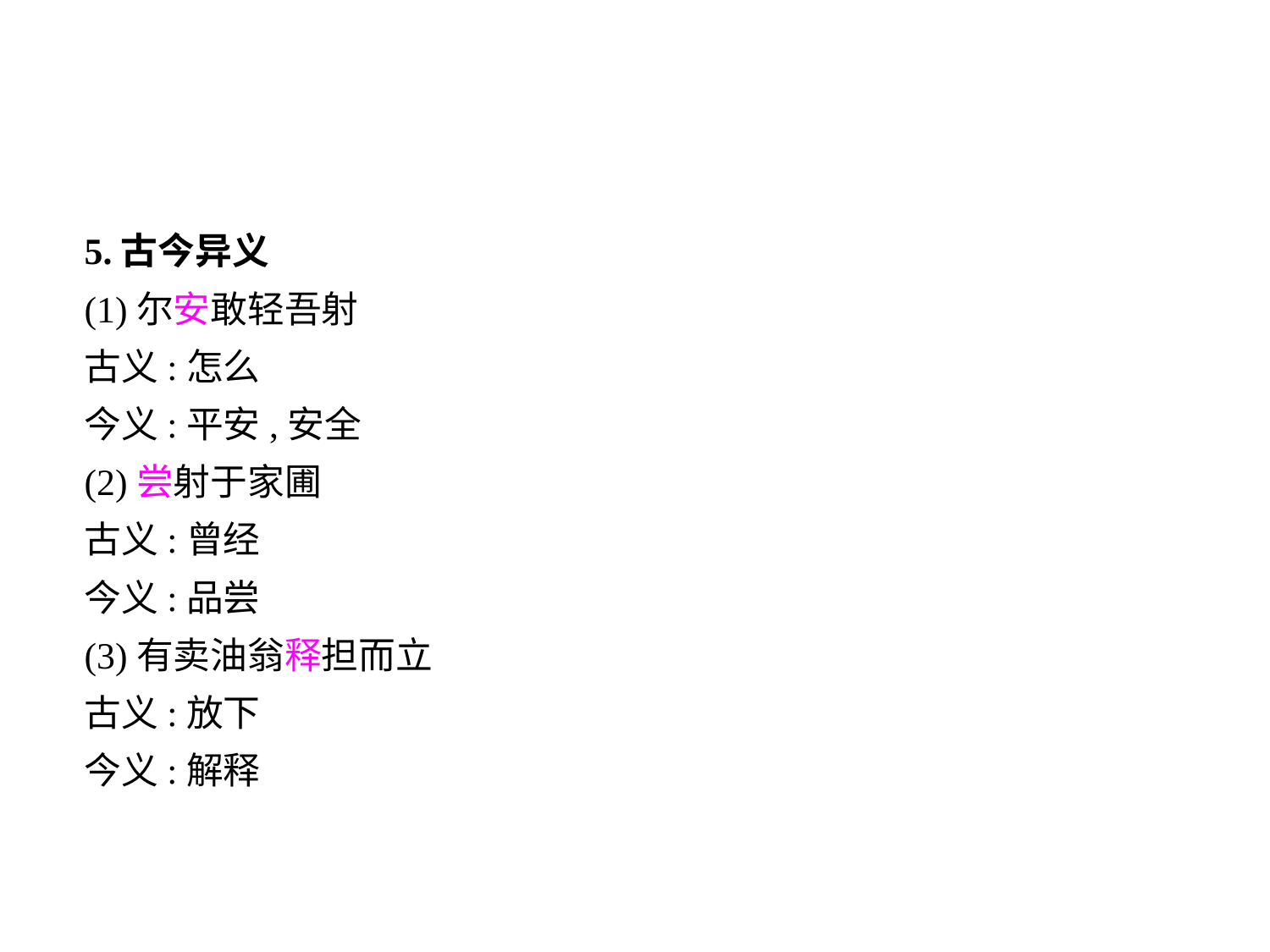

5.古今异义
(1)尔安敢轻吾射
古义:怎么
今义:平安,安全
(2)尝射于家圃
古义:曾经
今义:品尝
(3)有卖油翁释担而立
古义:放下
今义:解释